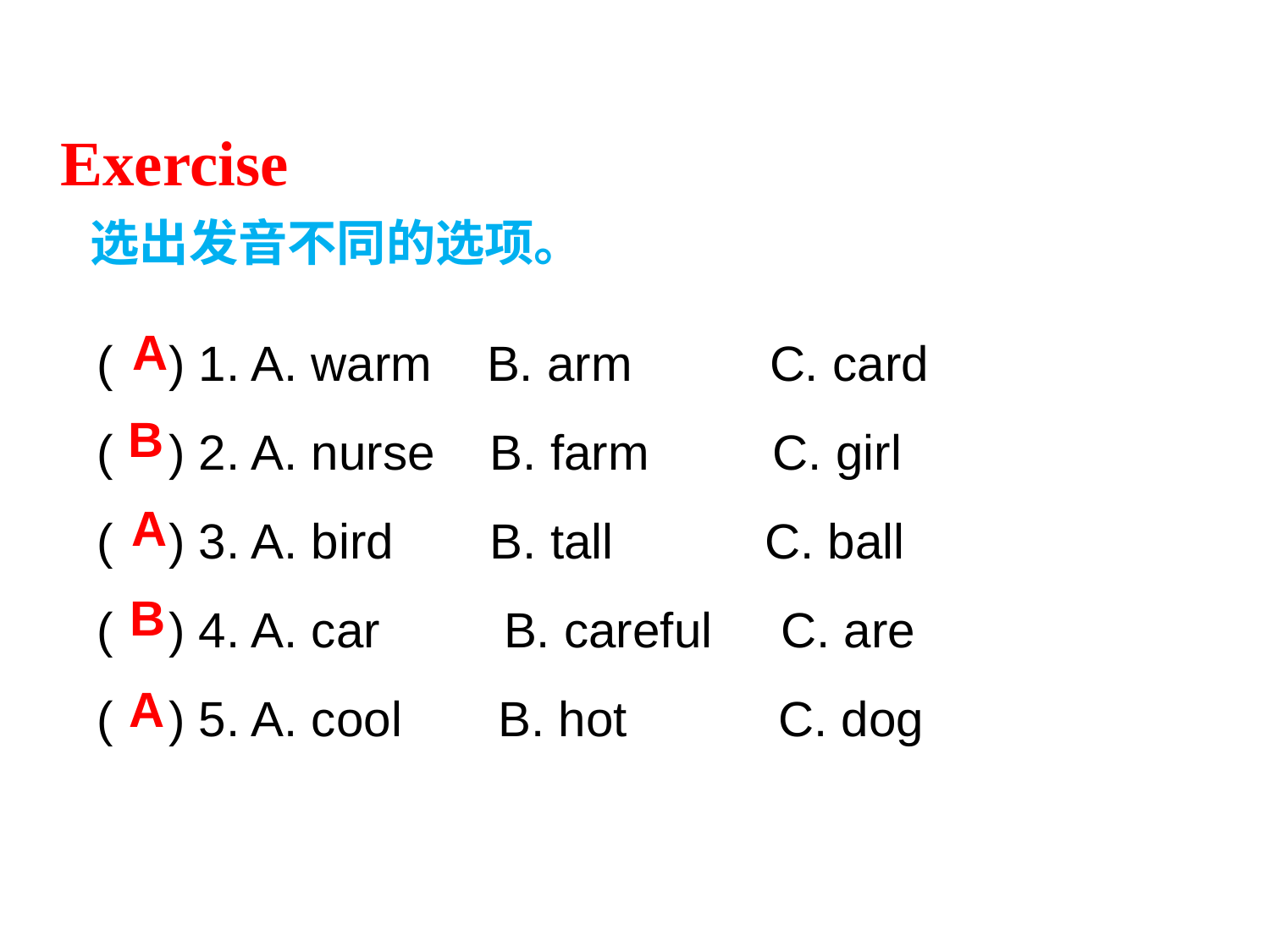

Exercise
选出发音不同的选项。
(    ) 1. A. warm    B. arm          C. card
(    ) 2. A. nurse    B. farm         C. girl
(    ) 3. A. bird       B. tall           C. ball
(    ) 4. A. car         B. careful     C. are
(    ) 5. A. cool       B. hot           C. dog
A
B
A
B
A